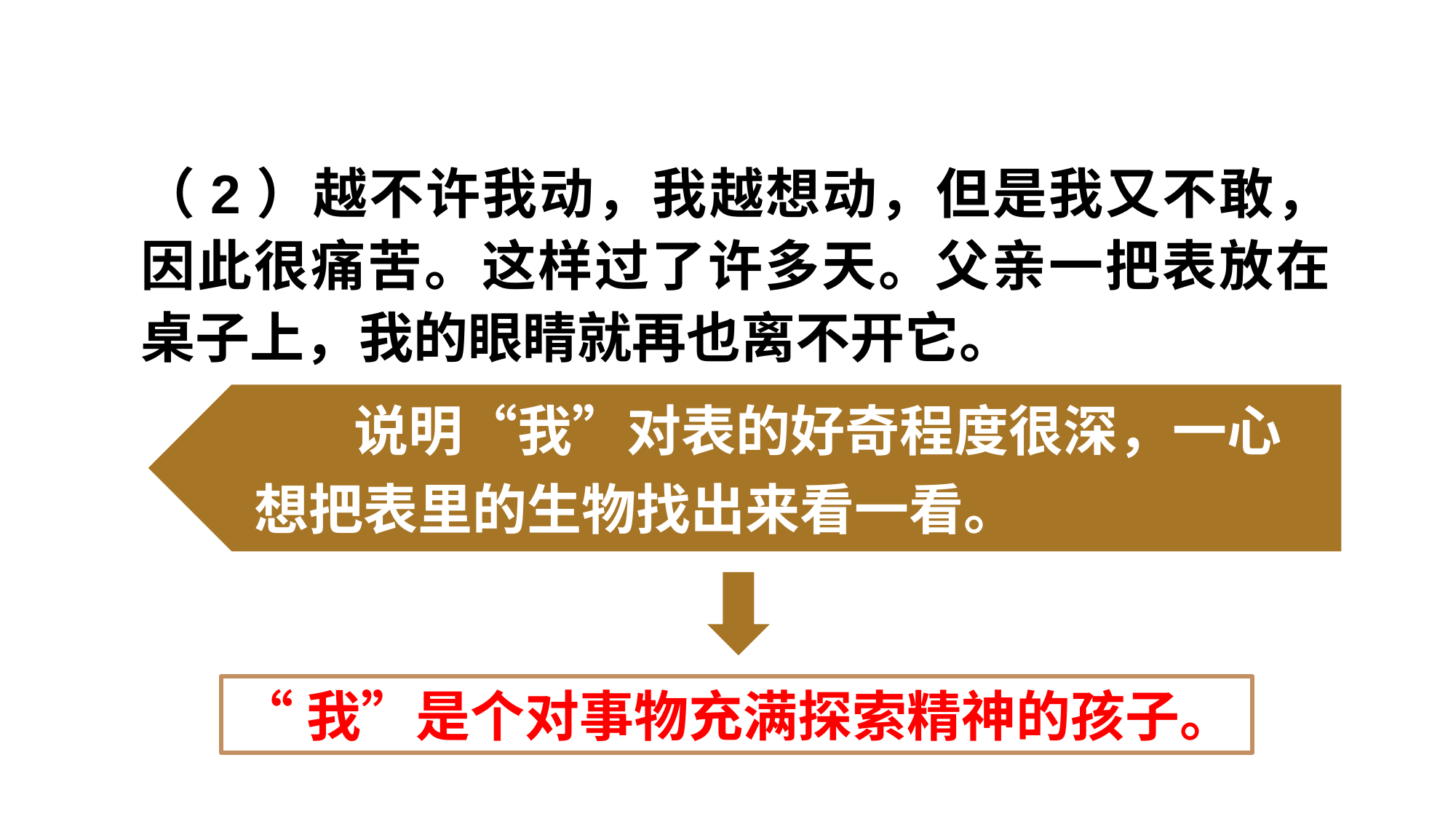

（2）越不许我动，我越想动，但是我又不敢，因此很痛苦。这样过了许多天。父亲一把表放在桌子上，我的眼睛就再也离不开它。
       说明“我”对表的好奇程度很深，一心想把表里的生物找出来看一看。

“我”是个对事物充满探索精神的孩子。